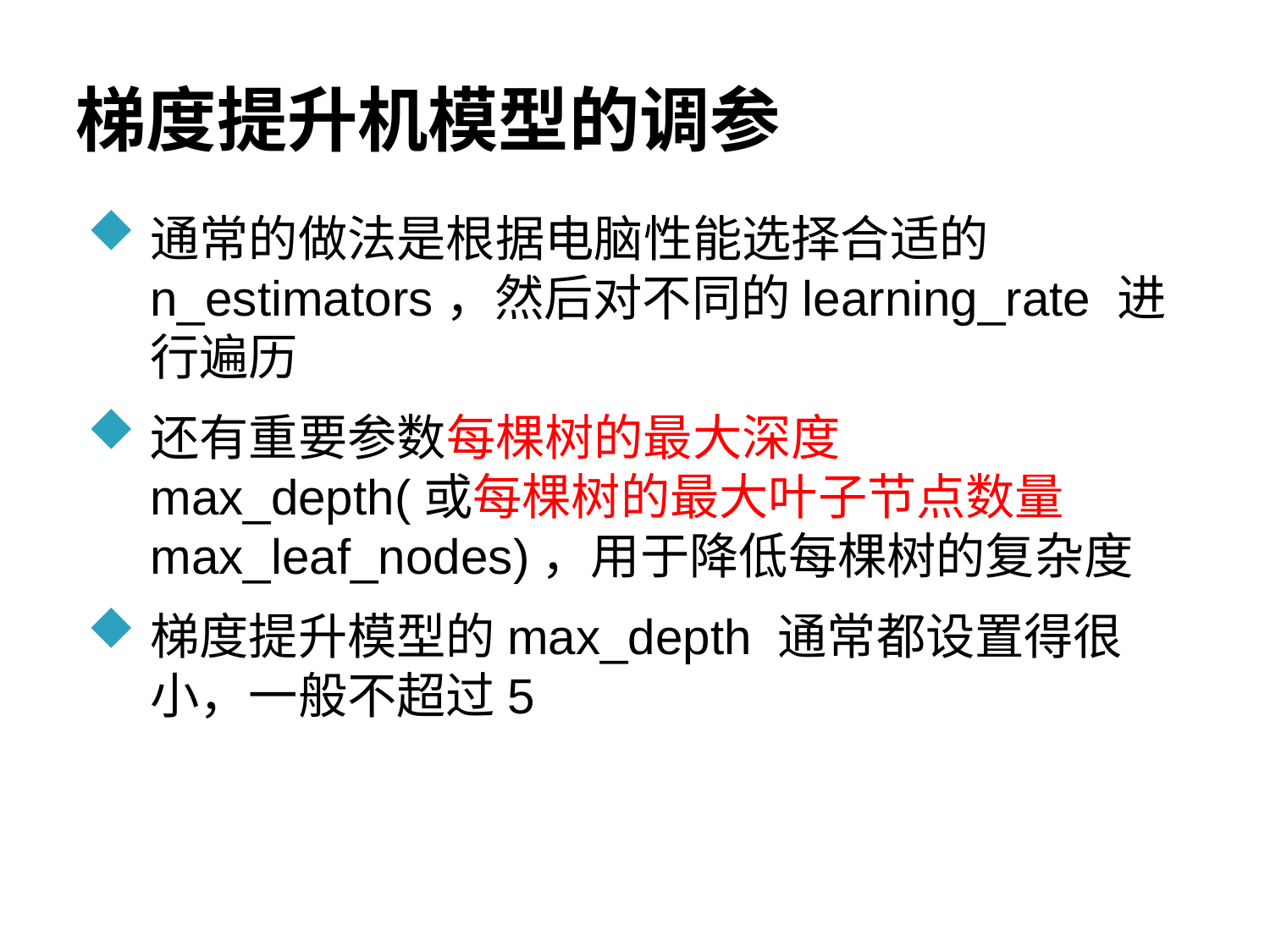

# 梯度提升机模型的调参
通常的做法是根据电脑性能选择合适的n_estimators，然后对不同的learning_rate 进行遍历
还有重要参数每棵树的最大深度max_depth(或每棵树的最大叶子节点数量max_leaf_nodes)，用于降低每棵树的复杂度
梯度提升模型的max_depth 通常都设置得很小，一般不超过5